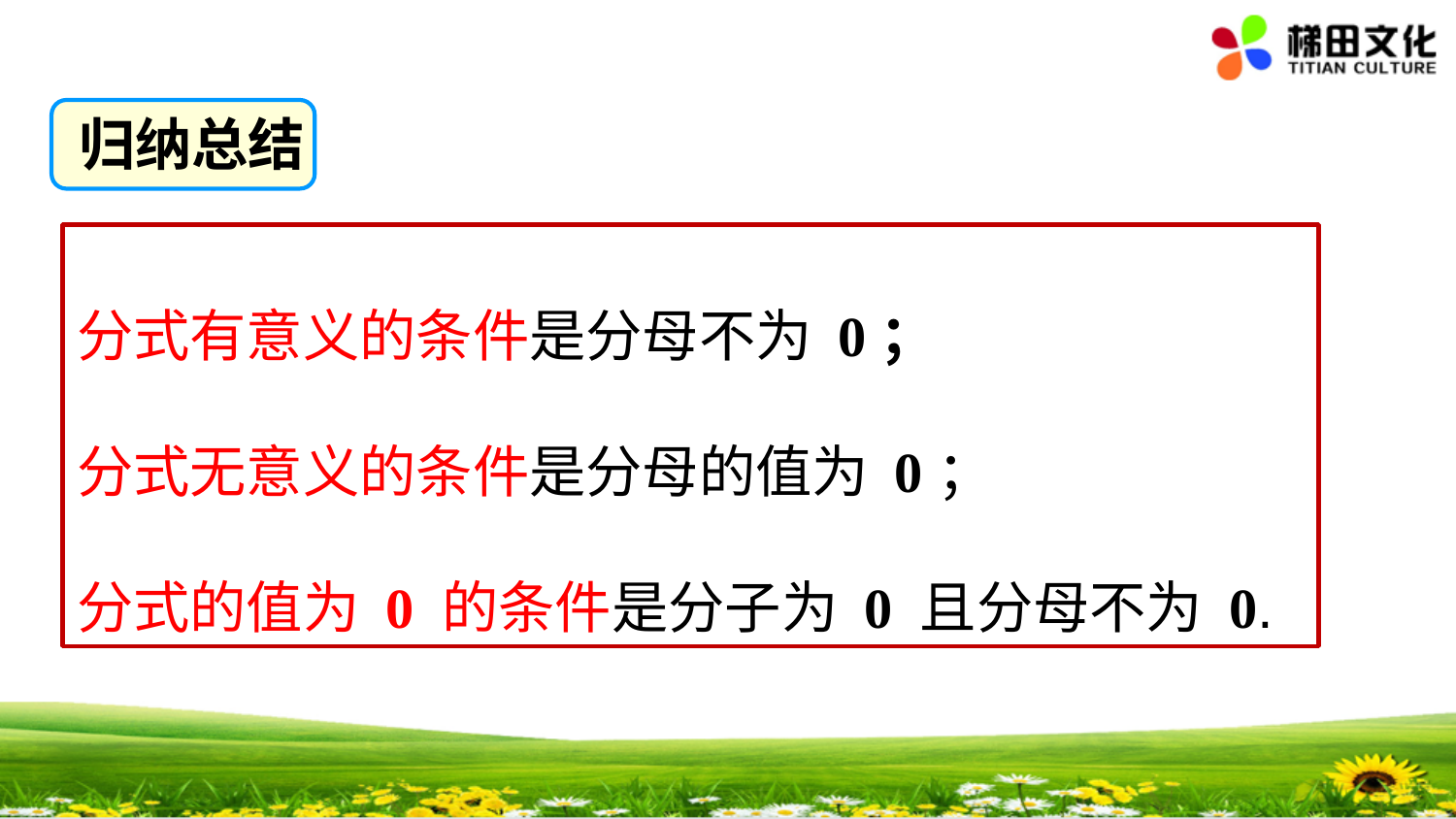

归纳总结
分式有意义的条件是分母不为 0；
分式无意义的条件是分母的值为 0；
分式的值为 0 的条件是分子为 0 且分母不为 0.